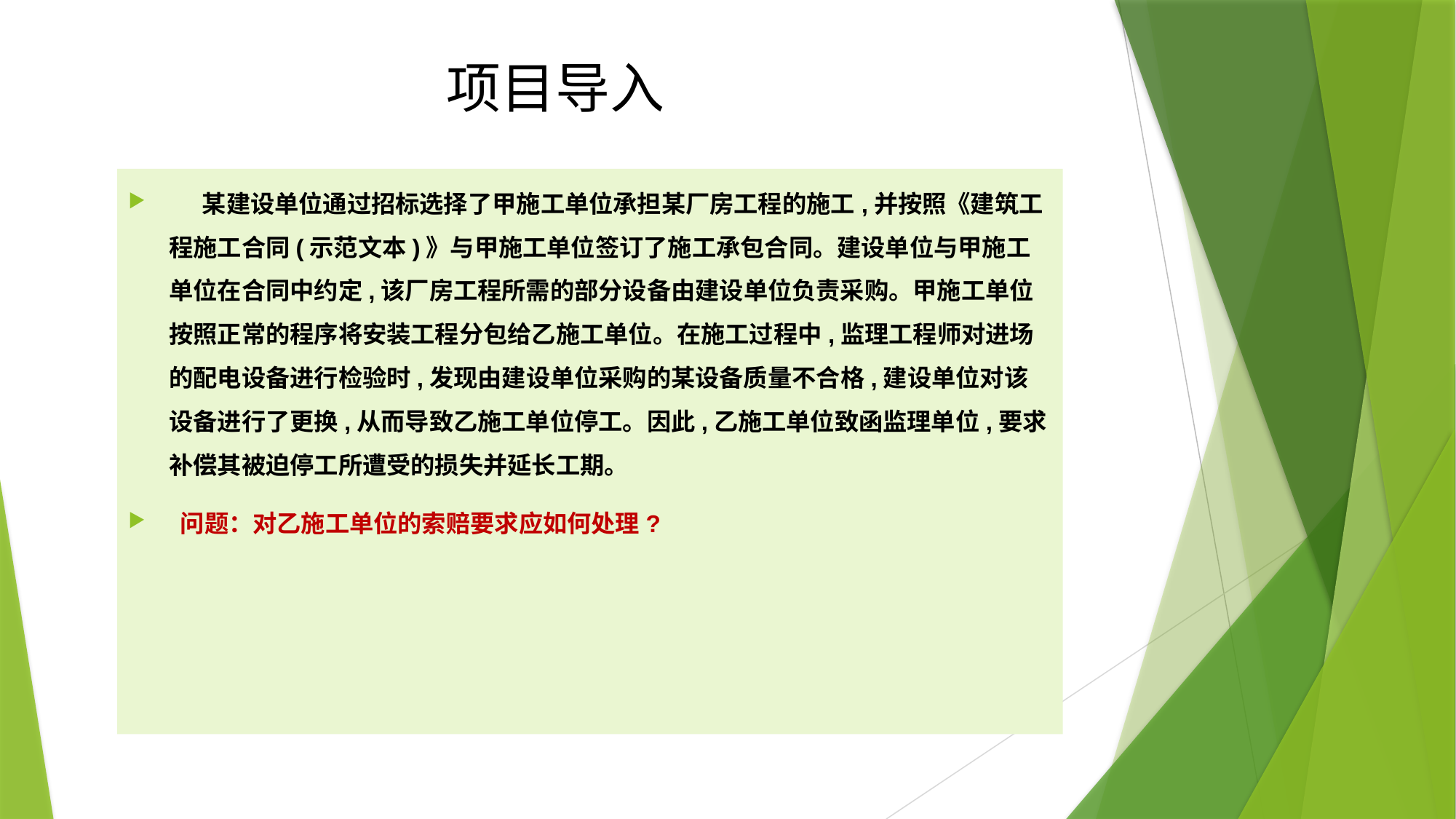

# 项目导入
     某建设单位通过招标选择了甲施工单位承担某厂房工程的施工,并按照《建筑工程施工合同(示范文本)》与甲施工单位签订了施工承包合同。建设单位与甲施工单位在合同中约定,该厂房工程所需的部分设备由建设单位负责采购。甲施工单位按照正常的程序将安装工程分包给乙施工单位。在施工过程中,监理工程师对进场的配电设备进行检验时,发现由建设单位采购的某设备质量不合格,建设单位对该设备进行了更换,从而导致乙施工单位停工。因此,乙施工单位致函监理单位,要求补偿其被迫停工所遭受的损失并延长工期。
 问题：对乙施工单位的索赔要求应如何处理?